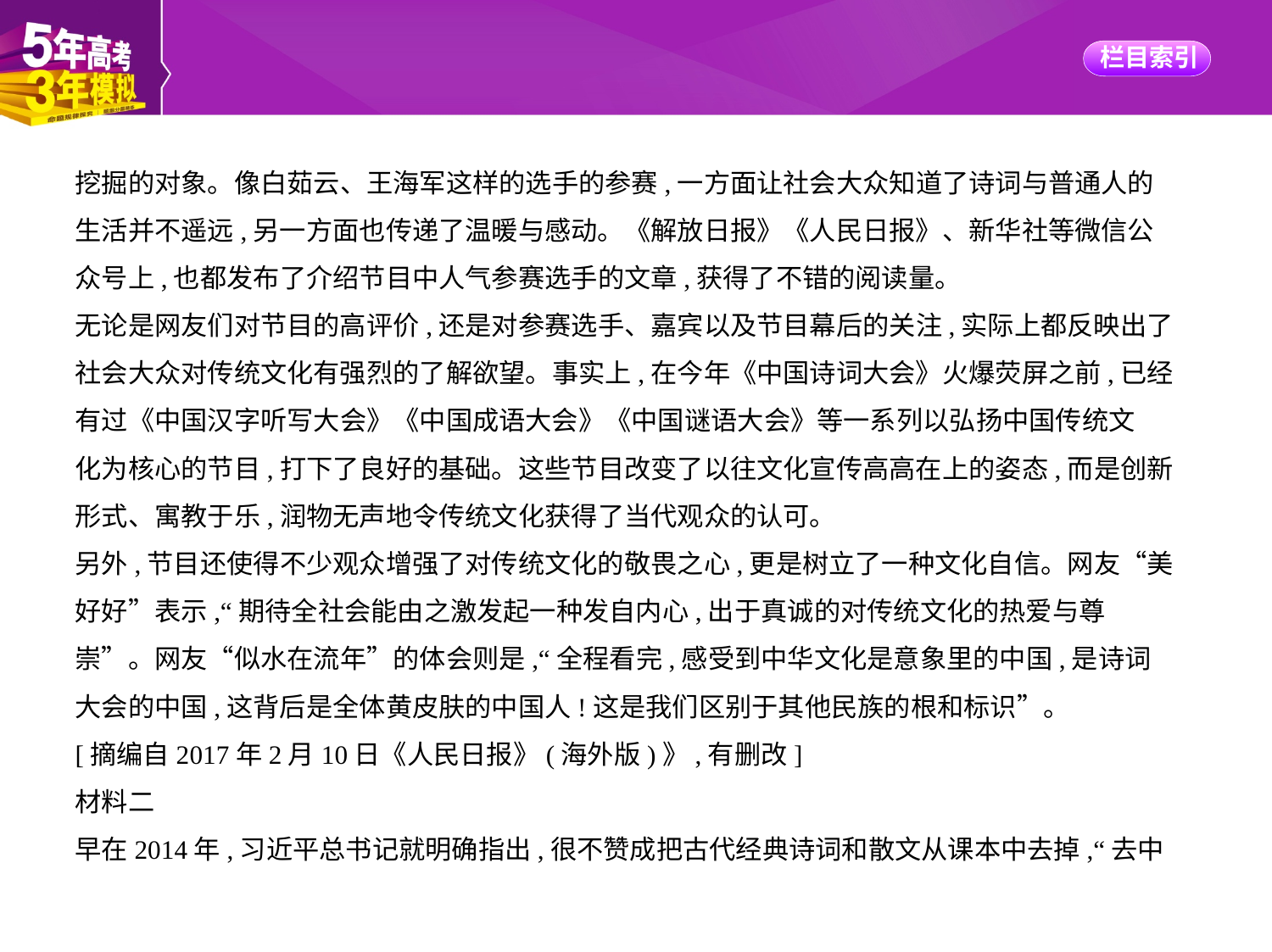

挖掘的对象。像白茹云、王海军这样的选手的参赛,一方面让社会大众知道了诗词与普通人的
生活并不遥远,另一方面也传递了温暖与感动。《解放日报》《人民日报》、新华社等微信公
众号上,也都发布了介绍节目中人气参赛选手的文章,获得了不错的阅读量。
无论是网友们对节目的高评价,还是对参赛选手、嘉宾以及节目幕后的关注,实际上都反映出了
社会大众对传统文化有强烈的了解欲望。事实上,在今年《中国诗词大会》火爆荧屏之前,已经
有过《中国汉字听写大会》《中国成语大会》《中国谜语大会》等一系列以弘扬中国传统文
化为核心的节目,打下了良好的基础。这些节目改变了以往文化宣传高高在上的姿态,而是创新
形式、寓教于乐,润物无声地令传统文化获得了当代观众的认可。
另外,节目还使得不少观众增强了对传统文化的敬畏之心,更是树立了一种文化自信。网友“美
好好”表示,“期待全社会能由之激发起一种发自内心,出于真诚的对传统文化的热爱与尊
崇”。网友“似水在流年”的体会则是,“全程看完,感受到中华文化是意象里的中国,是诗词
大会的中国,这背后是全体黄皮肤的中国人!这是我们区别于其他民族的根和标识”。
[摘编自2017年2月10日《人民日报》(海外版)》,有删改]
材料二
早在2014年,习近平总书记就明确指出,很不赞成把古代经典诗词和散文从课本中去掉,“去中